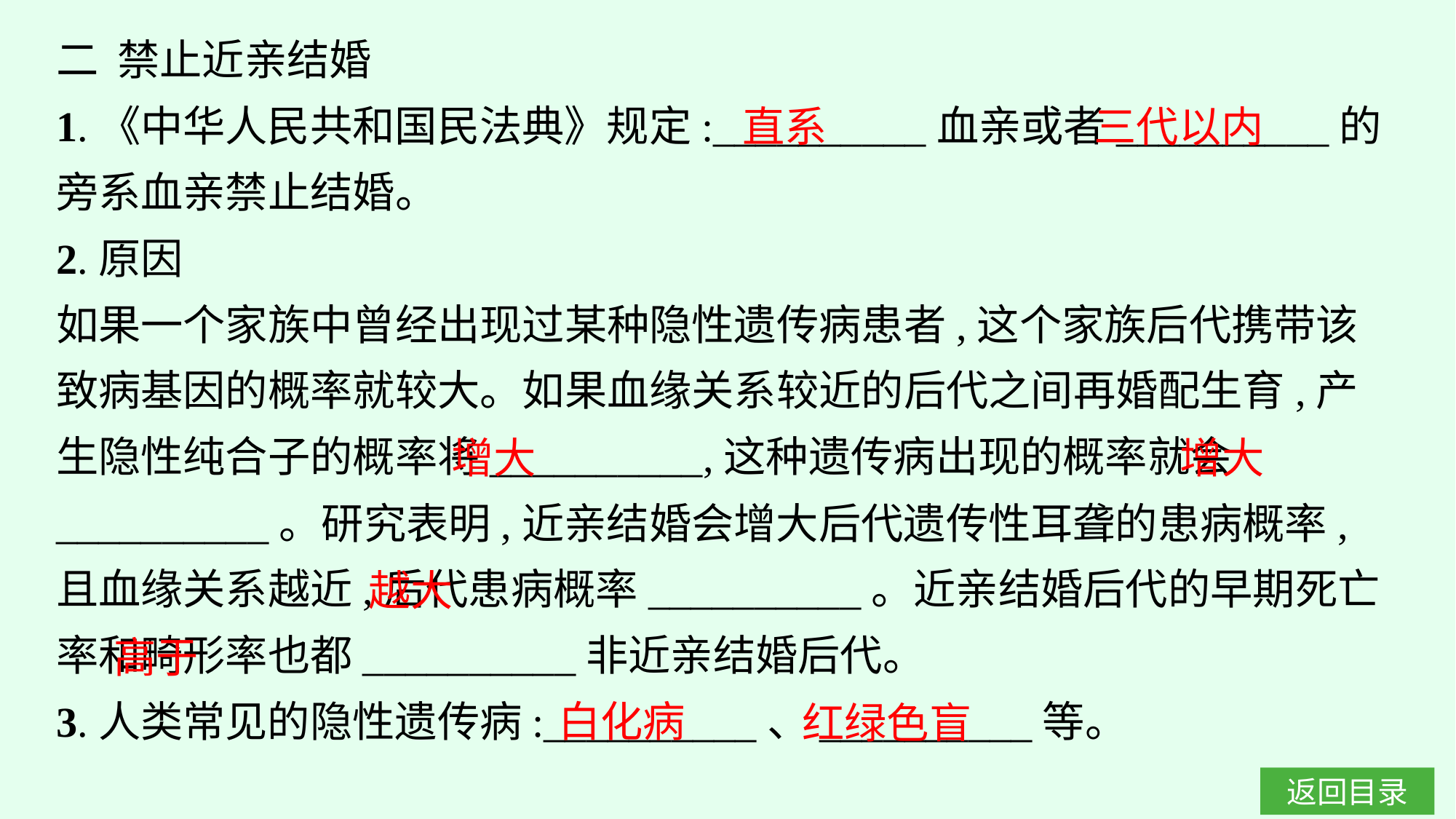

二  禁止近亲结婚
1.《中华人民共和国民法典》规定:__________血亲或者__________的旁系血亲禁止结婚。
2.原因
如果一个家族中曾经出现过某种隐性遗传病患者,这个家族后代携带该致病基因的概率就较大。如果血缘关系较近的后代之间再婚配生育,产生隐性纯合子的概率将__________,这种遗传病出现的概率就会__________。研究表明,近亲结婚会增大后代遗传性耳聋的患病概率,且血缘关系越近,后代患病概率__________。近亲结婚后代的早期死亡率和畸形率也都__________非近亲结婚后代。
3.人类常见的隐性遗传病:__________、__________等。
三代以内
直系
增大
增大
越大
高于
白化病
红绿色盲